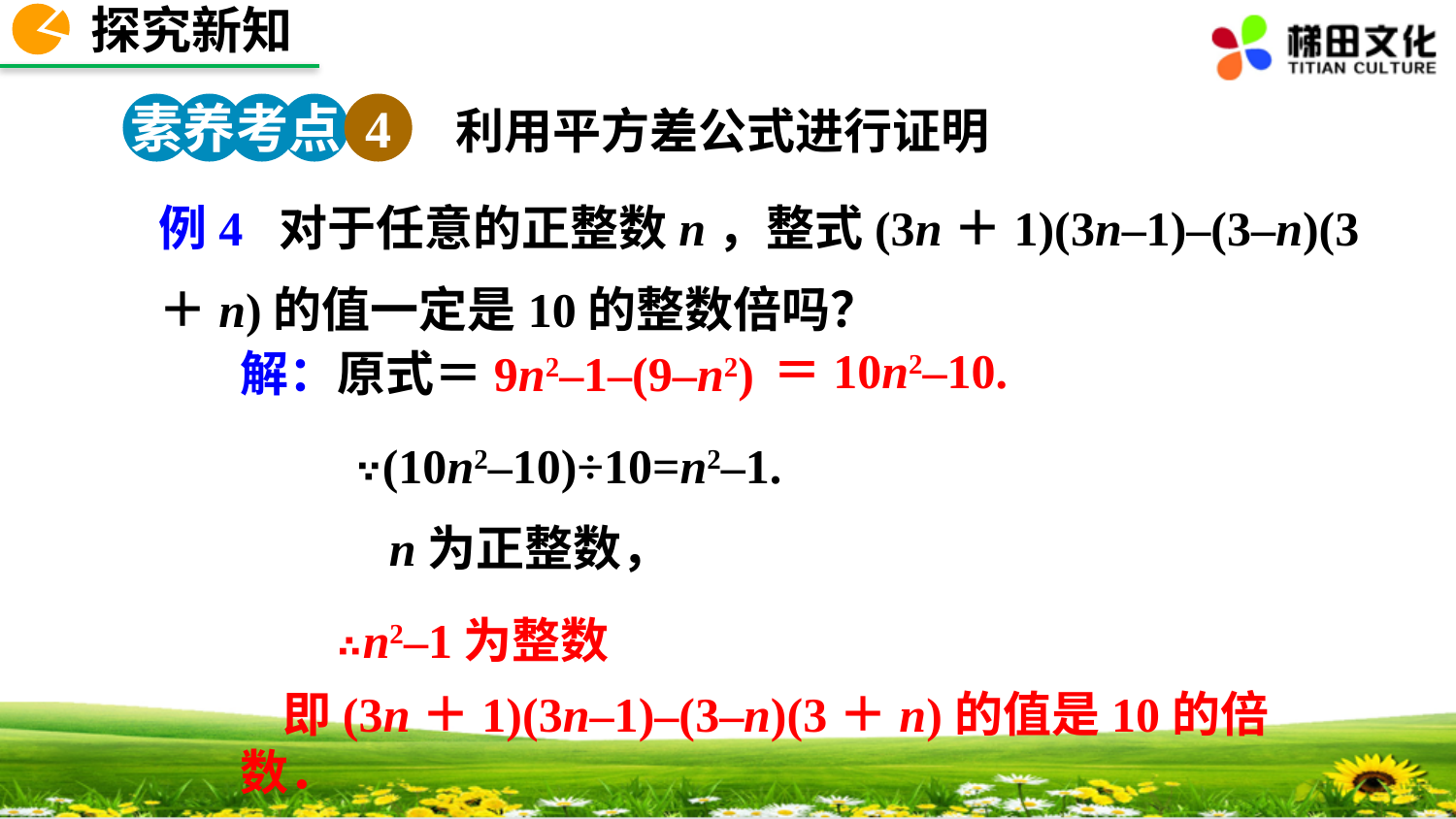

探究新知

素养考点 4

利用平方差公式进行证明
例4  对于任意的正整数n，整式(3n＋1)(3n–1)–(3–n)(3＋n)的值一定是10的整数倍吗？
＝10n2–10.
解：原式＝9n2–1–(9–n2)
∵(10n2–10)÷10=n2–1.
n为正整数，
∴n2–1为整数
即(3n＋1)(3n–1)–(3–n)(3＋n)的值是10的倍数．